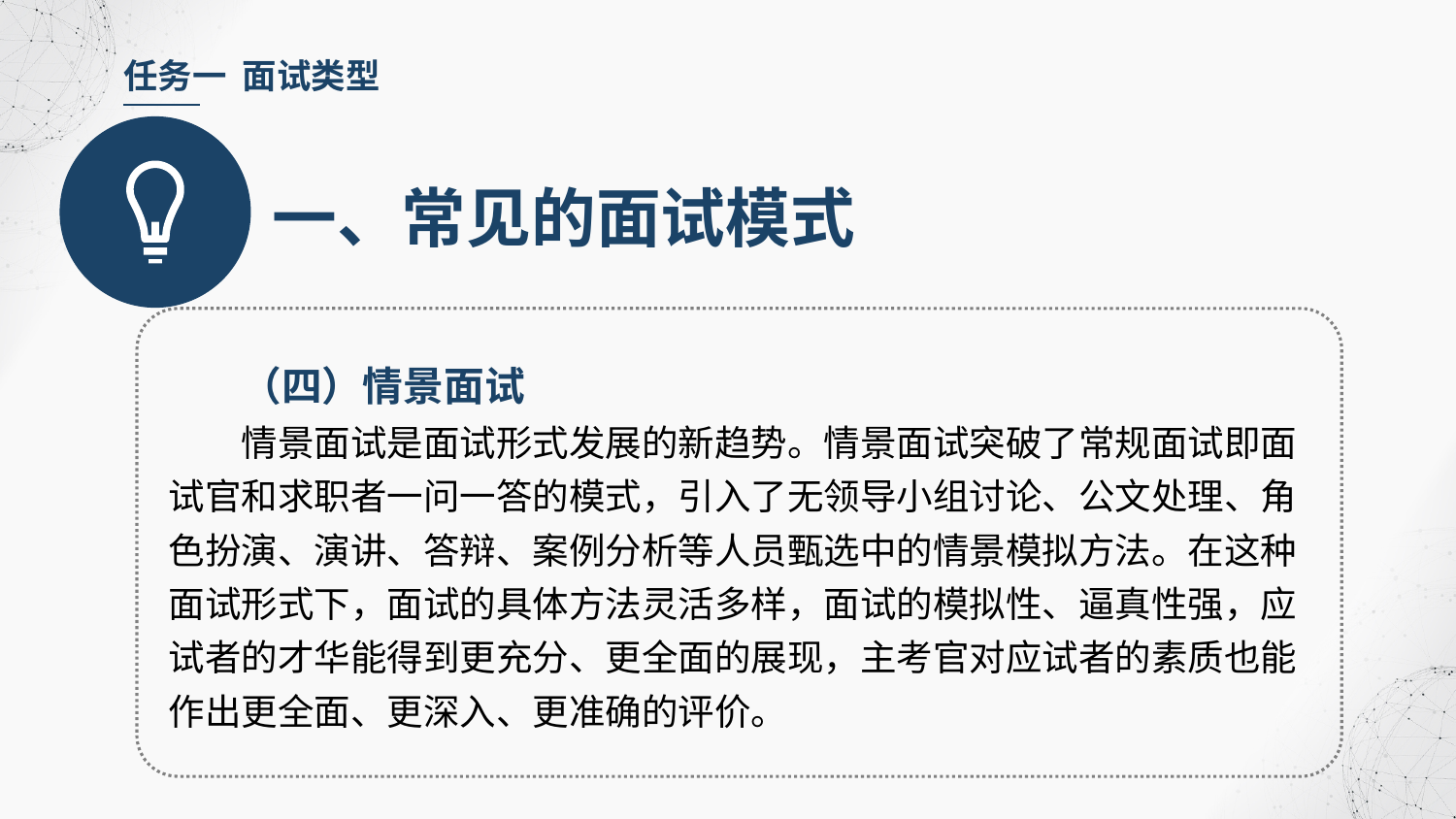

任务一  面试类型

一、常见的面试模式

（四）情景面试
情景面试是面试形式发展的新趋势。情景面试突破了常规面试即面试官和求职者一问一答的模式，引入了无领导小组讨论、公文处理、角色扮演、演讲、答辩、案例分析等人员甄选中的情景模拟方法。在这种面试形式下，面试的具体方法灵活多样，面试的模拟性、逼真性强，应试者的才华能得到更充分、更全面的展现，主考官对应试者的素质也能作出更全面、更深入、更准确的评价。